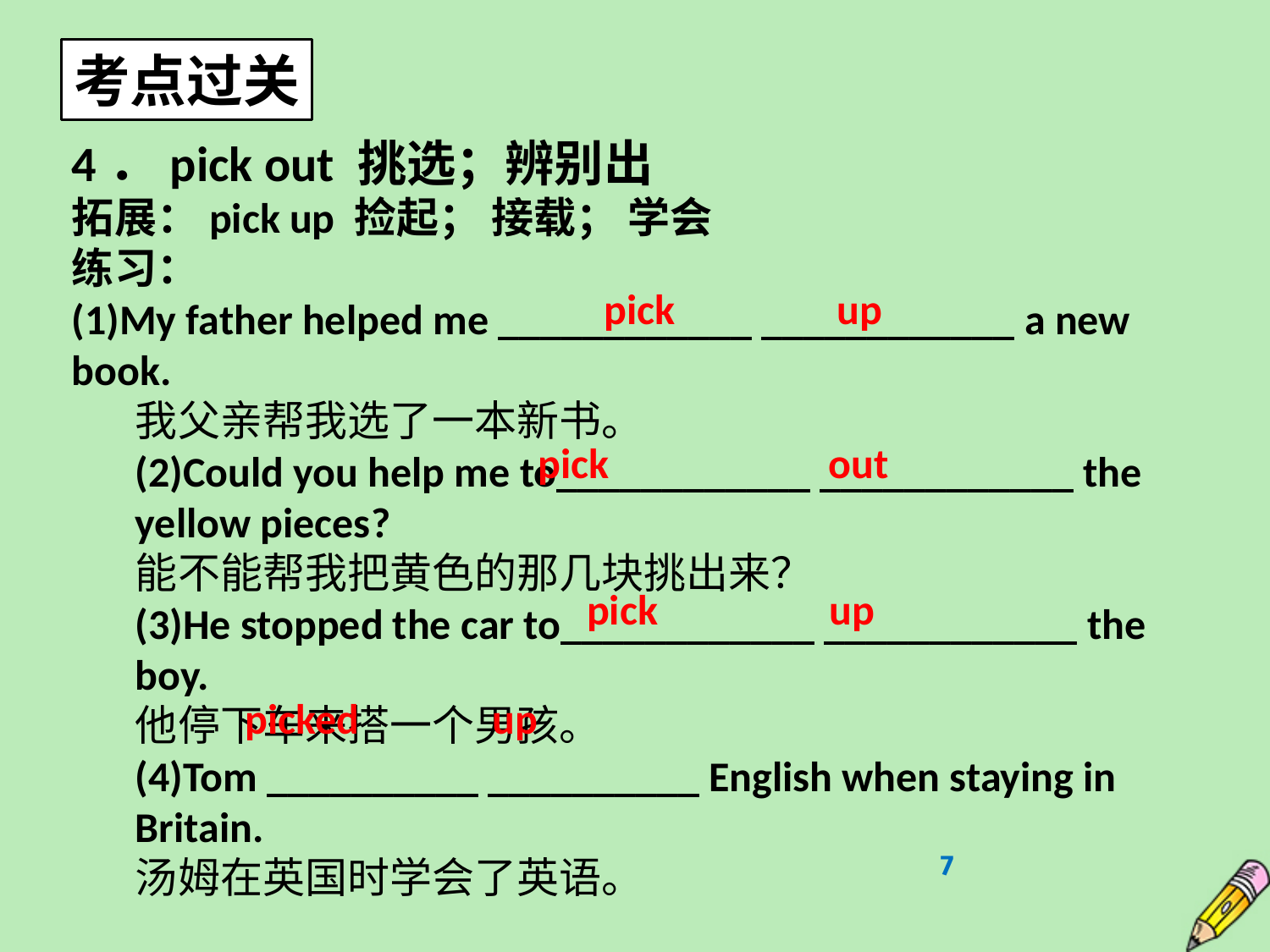

考点过关
4．pick out 挑选；辨别出
拓展：pick up 捡起； 接载； 学会
练习：
(1)My father helped me ____________ ____________ a new book.
我父亲帮我选了一本新书。
(2)Could you help me to____________ ____________ the yellow pieces?
能不能帮我把黄色的那几块挑出来？
(3)He stopped the car to____________ ____________ the boy.
他停下车来搭一个男孩。
(4)Tom __________ __________ English when staying in Britain.
汤姆在英国时学会了英语。
pick                 up
pick                       out
pick                  up
picked              up
7